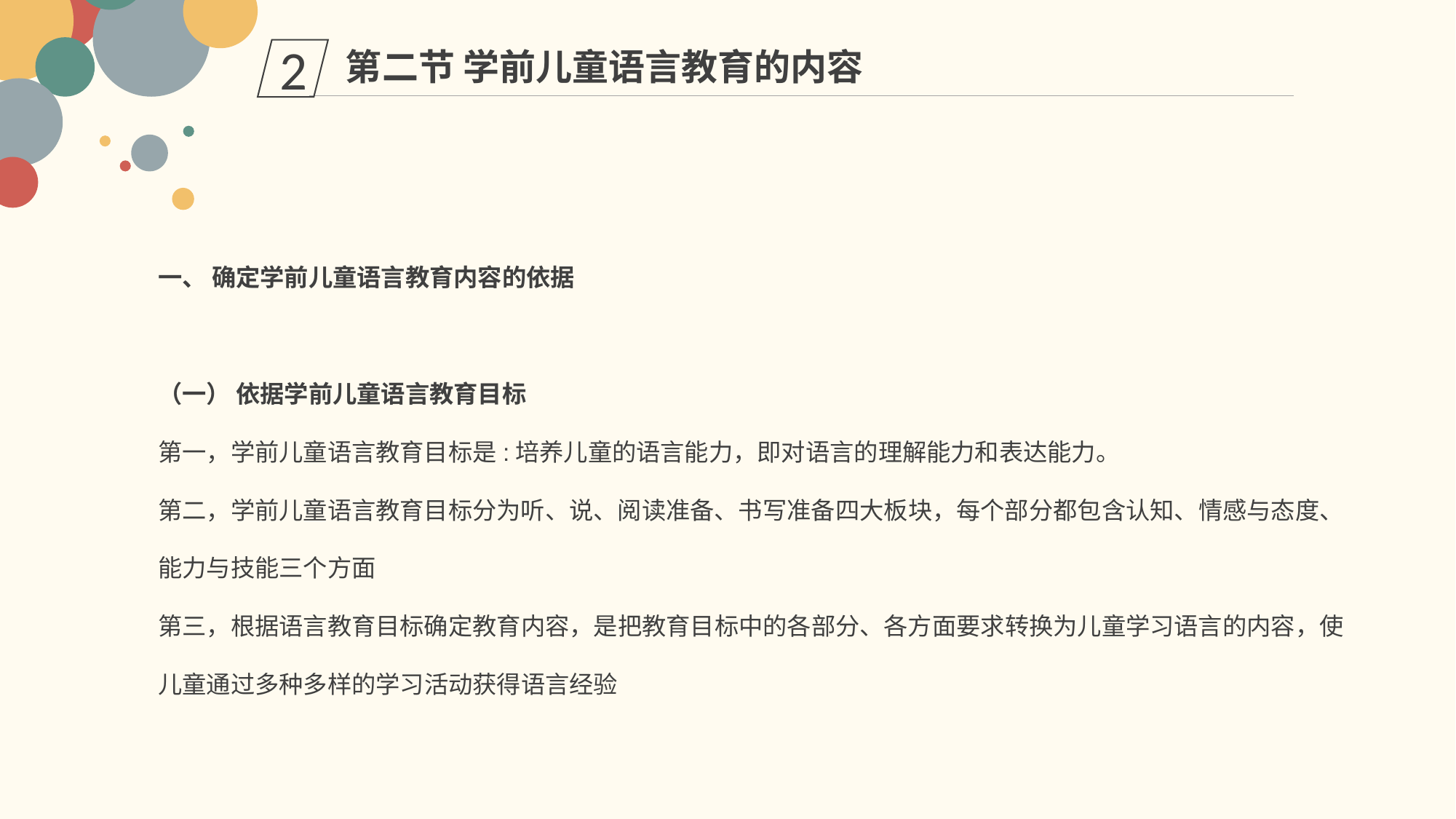

第二节 学前儿童语言教育的内容
2
一、 确定学前儿童语言教育内容的依据

（一） 依据学前儿童语言教育目标
第一，学前儿童语言教育目标是:培养儿童的语言能力，即对语言的理解能力和表达能力。
第二，学前儿童语言教育目标分为听、说、阅读准备、书写准备四大板块，每个部分都包含认知、情感与态度、能力与技能三个方面
第三，根据语言教育目标确定教育内容，是把教育目标中的各部分、各方面要求转换为儿童学习语言的内容，使儿童通过多种多样的学习活动获得语言经验